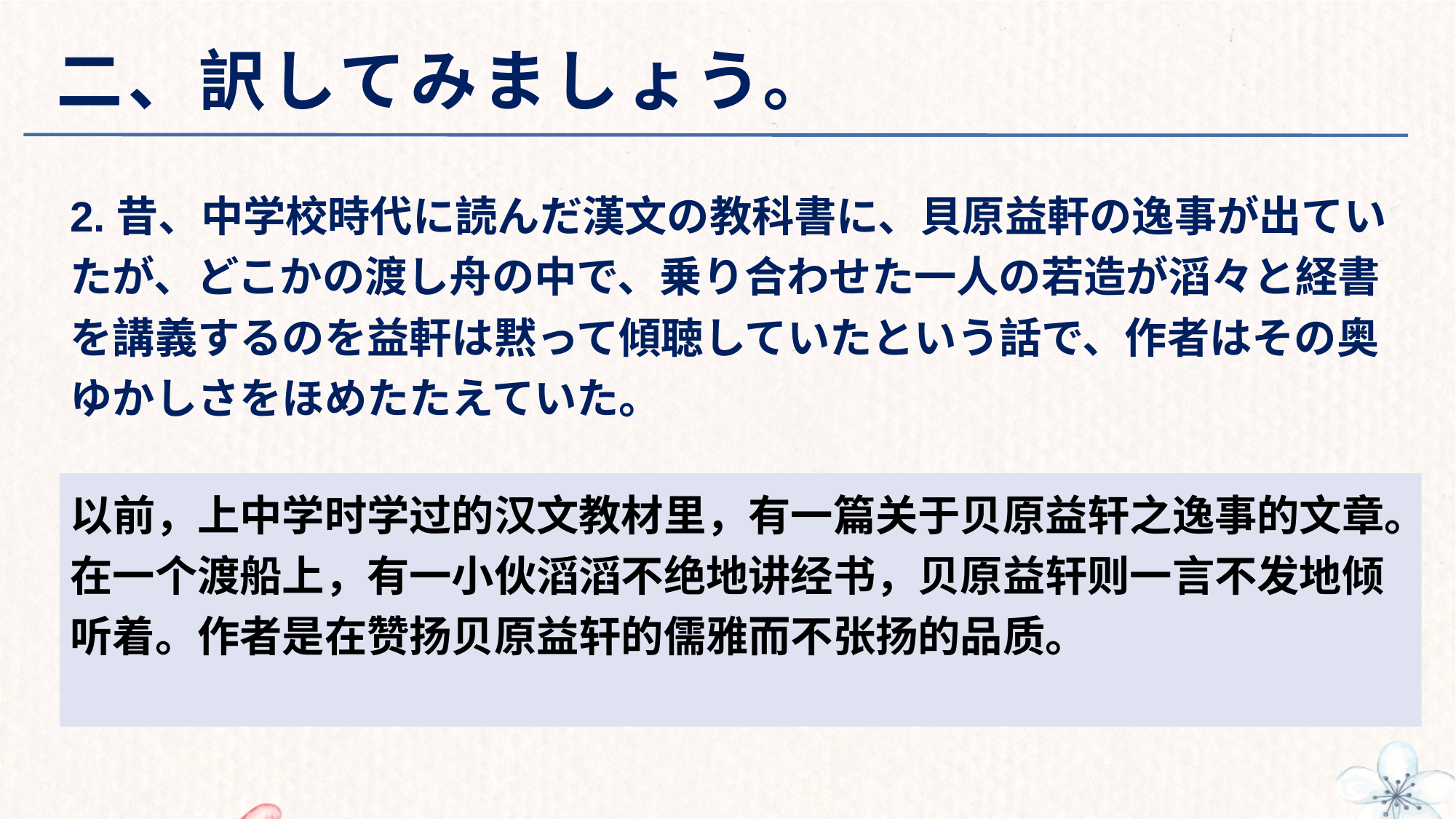

# 二、訳してみましょう。
2.昔、中学校時代に読んだ漢文の教科書に、貝原益軒の逸事が出ていたが、どこかの渡し舟の中で、乗り合わせた一人の若造が滔々と経書を講義するのを益軒は黙って傾聴していたという話で、作者はその奥ゆかしさをほめたたえていた。

以前，上中学时学过的汉文教材里，有一篇关于贝原益轩之逸事的文章。在一个渡船上，有一小伙滔滔不绝地讲经书，贝原益轩则一言不发地倾听着。作者是在赞扬贝原益轩的儒雅而不张扬的品质。